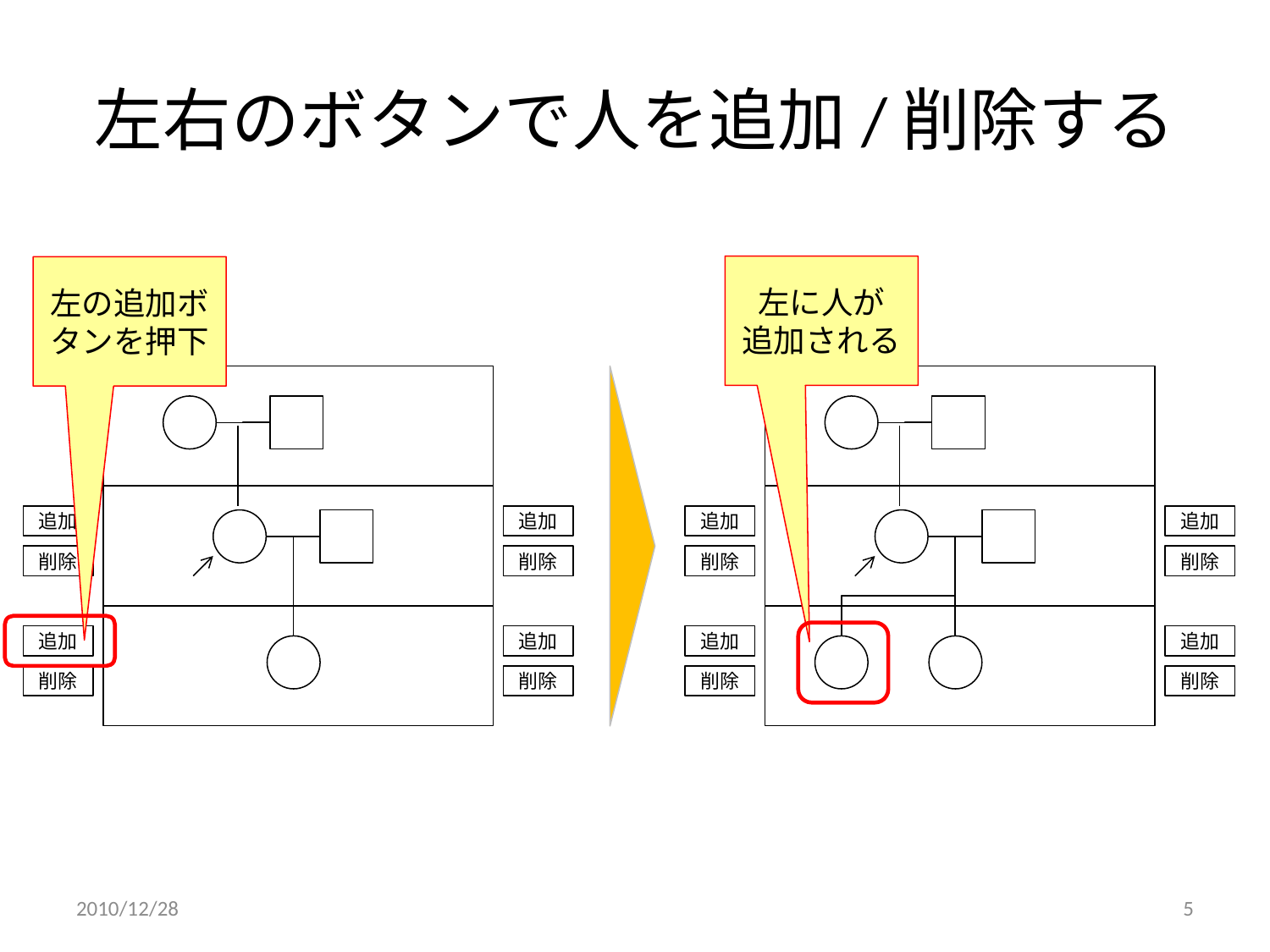

# 左右のボタンで人を追加/削除する
左に人が
追加される
左の追加ボタンを押下

追加
追加
追加
追加

削除
削除
削除
削除

追加
追加
追加
追加

削除
削除
削除
削除
2010/12/28
5